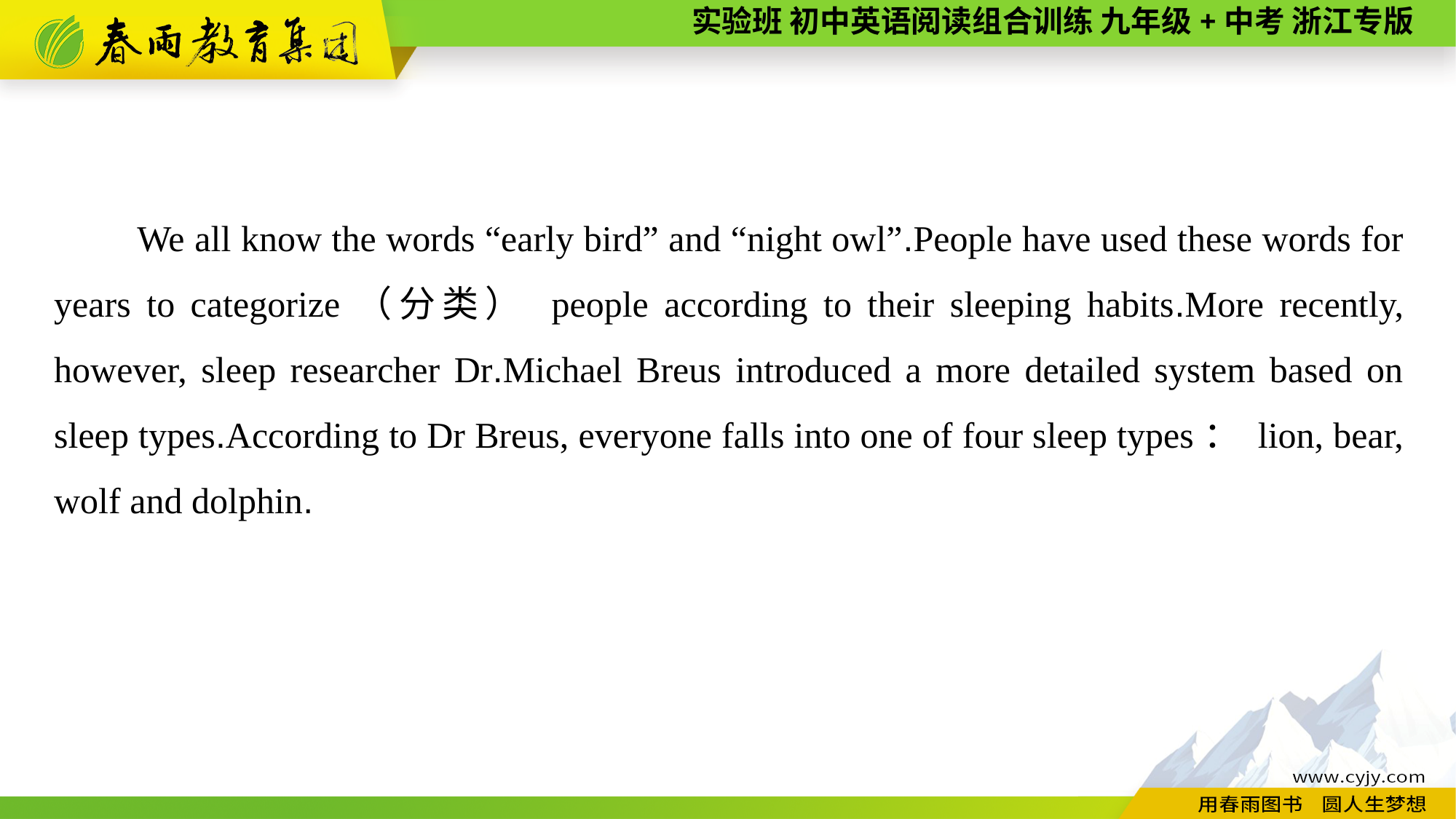

We all know the words “early bird” and “night owl”.People have used these words for years to categorize（分类） people according to their sleeping habits.More recently, however, sleep researcher Dr.Michael Breus introduced a more detailed system based on sleep types.According to Dr Breus, everyone falls into one of four sleep types： lion, bear, wolf and dolphin.